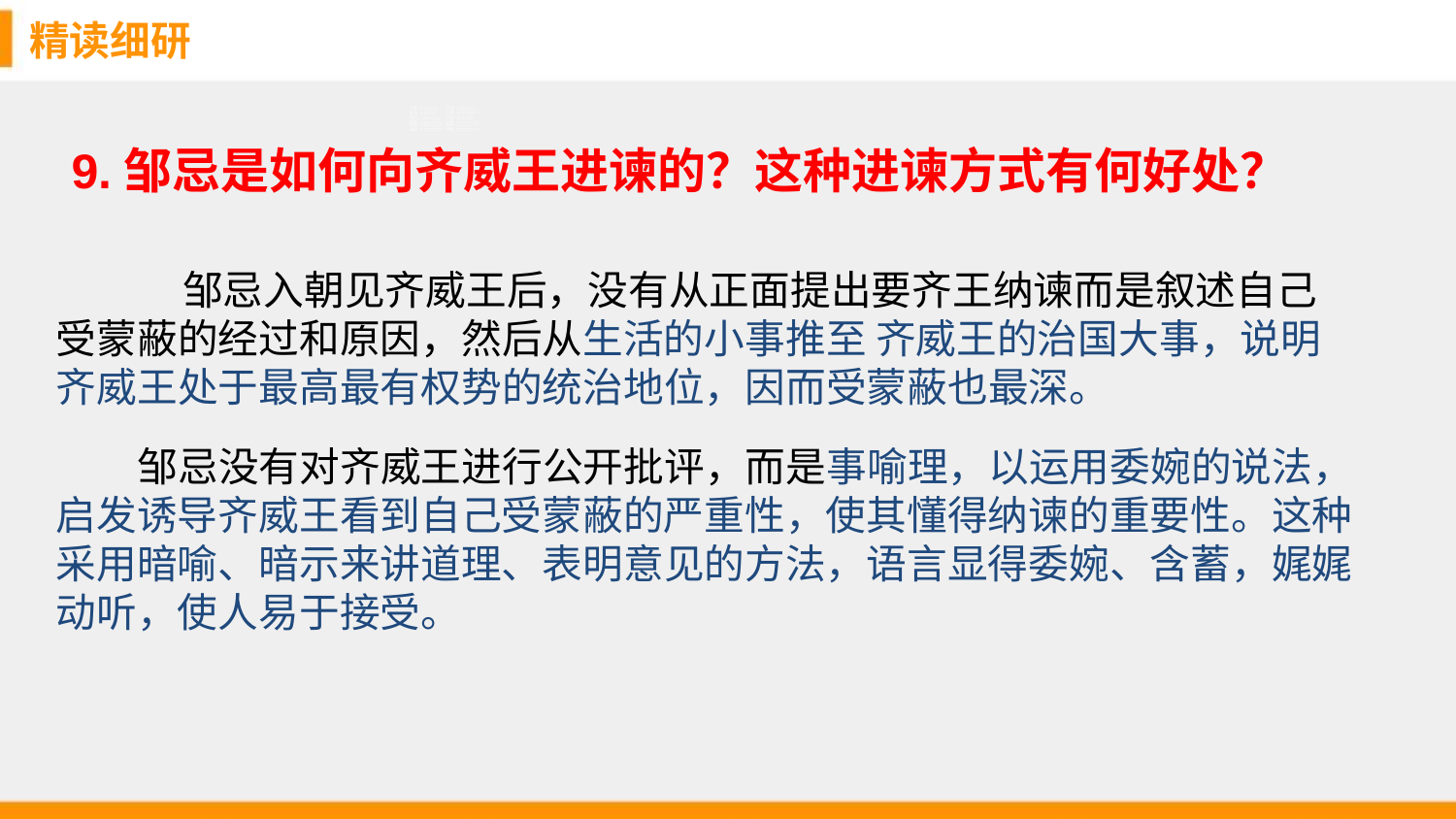

# 精读细研
9.邹忌是如何向齐威王进谏的？这种进谏方式有何好处？
             邹忌入朝见齐威王后，没有从正面提出要齐王纳谏而是叙述自己受蒙蔽的经过和原因，然后从生活的小事推至 齐威王的治国大事，说明齐威王处于最高最有权势的统治地位，因而受蒙蔽也最深。
        邹忌没有对齐威王进行公开批评，而是事喻理，以运用委婉的说法，启发诱导齐威王看到自己受蒙蔽的严重性，使其懂得纳谏的重要性。这种采用暗喻、暗示来讲道理、表明意见的方法，语言显得委婉、含蓄，娓娓动听，使人易于接受。